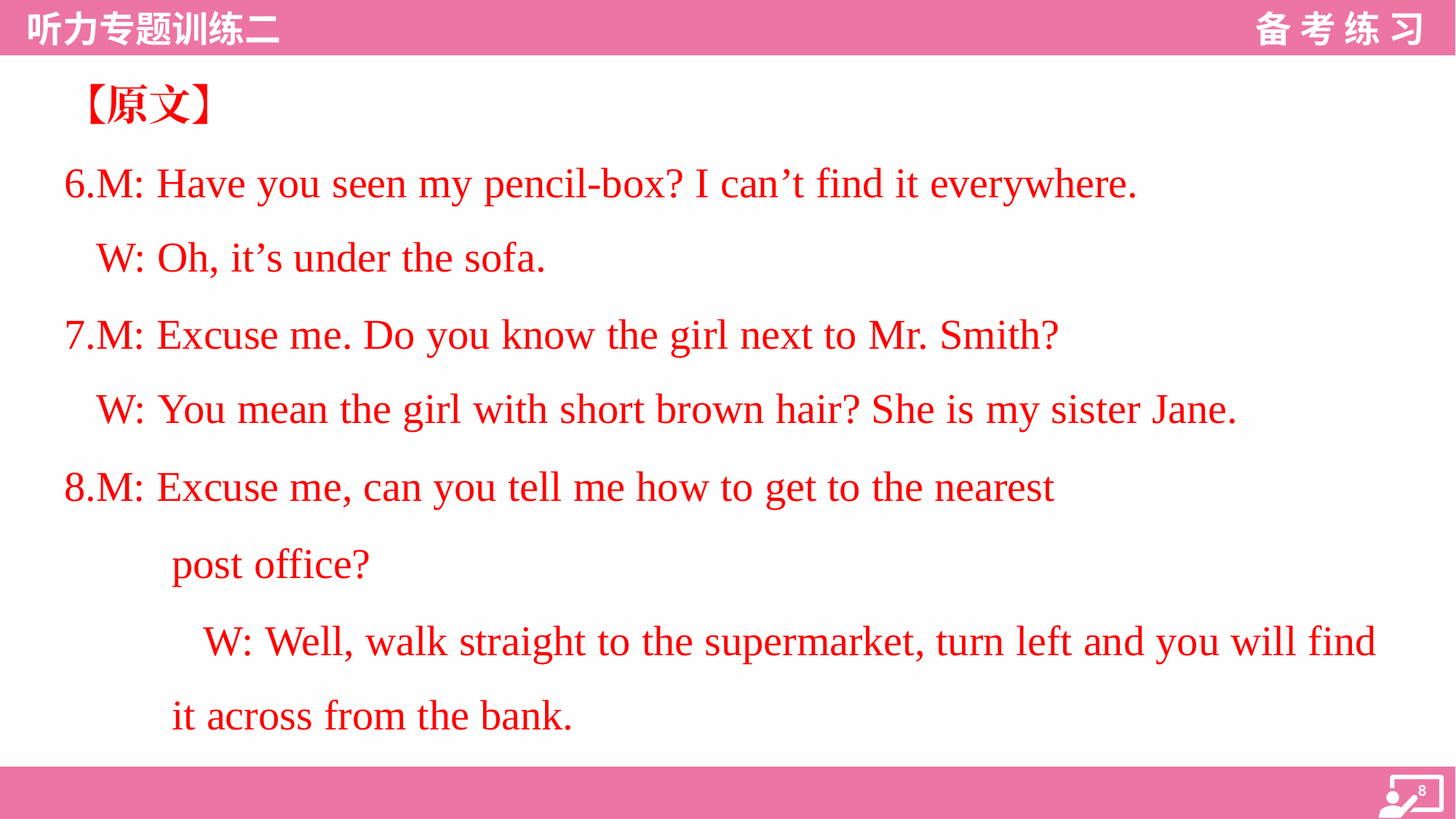

【原文】
6.M: Have you seen my pencil-box? I can’t find it everywhere.
   W: Oh, it’s under the sofa.
7.M: Excuse me. Do you know the girl next to Mr. Smith?
   W: You mean the girl with short brown hair? She is my sister Jane.
8.M: Excuse me, can you tell me how to get to the nearest
post office?
   W: Well, walk straight to the supermarket, turn left and you will find
it across from the bank.